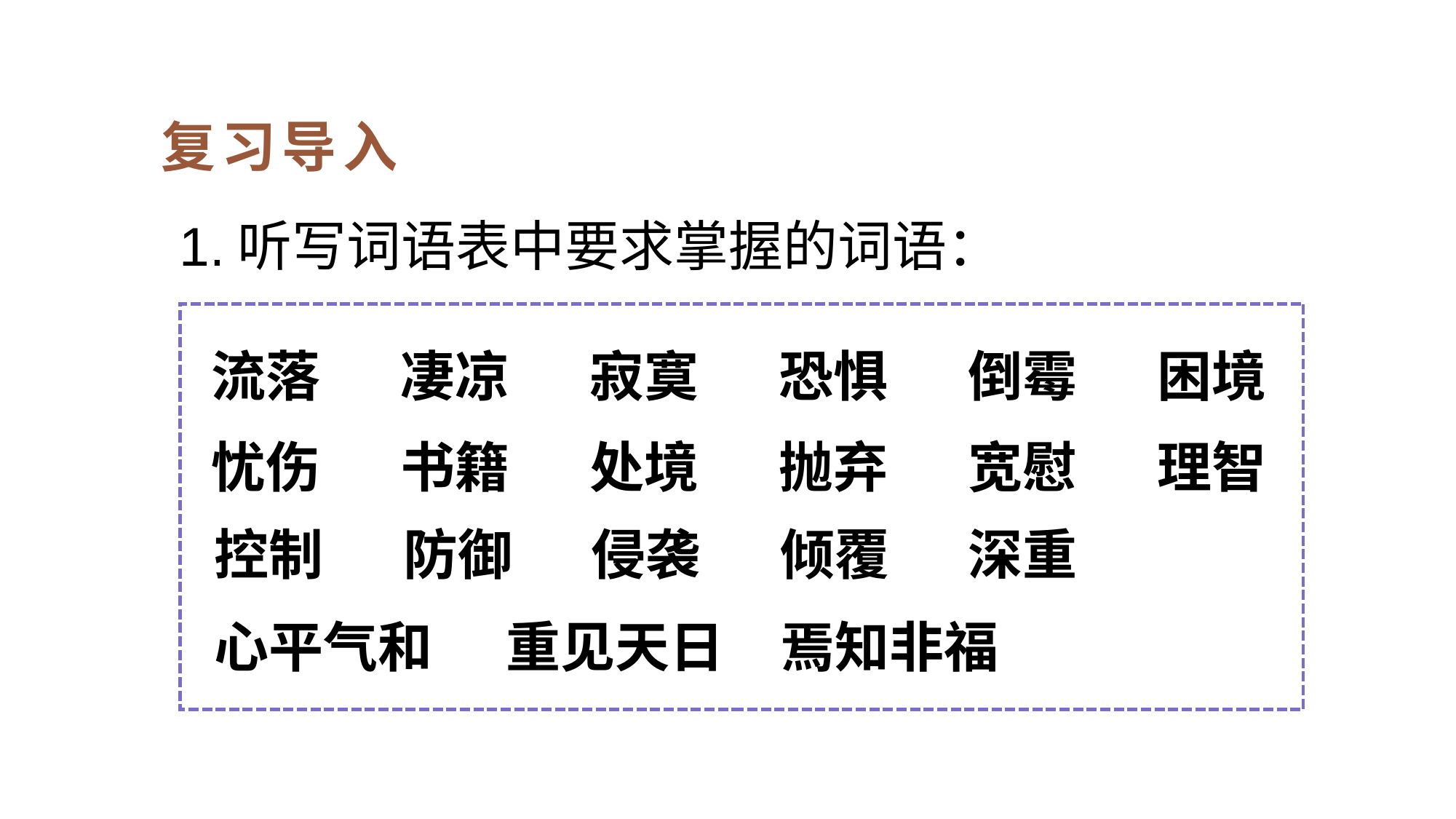

复习导入
1.听写词语表中要求掌握的词语：

流落
凄凉
寂寞
恐惧
倒霉
困境
忧伤
书籍
处境
抛弃
宽慰
理智
控制
防御
侵袭
倾覆
深重
心平气和
重见天日
焉知非福